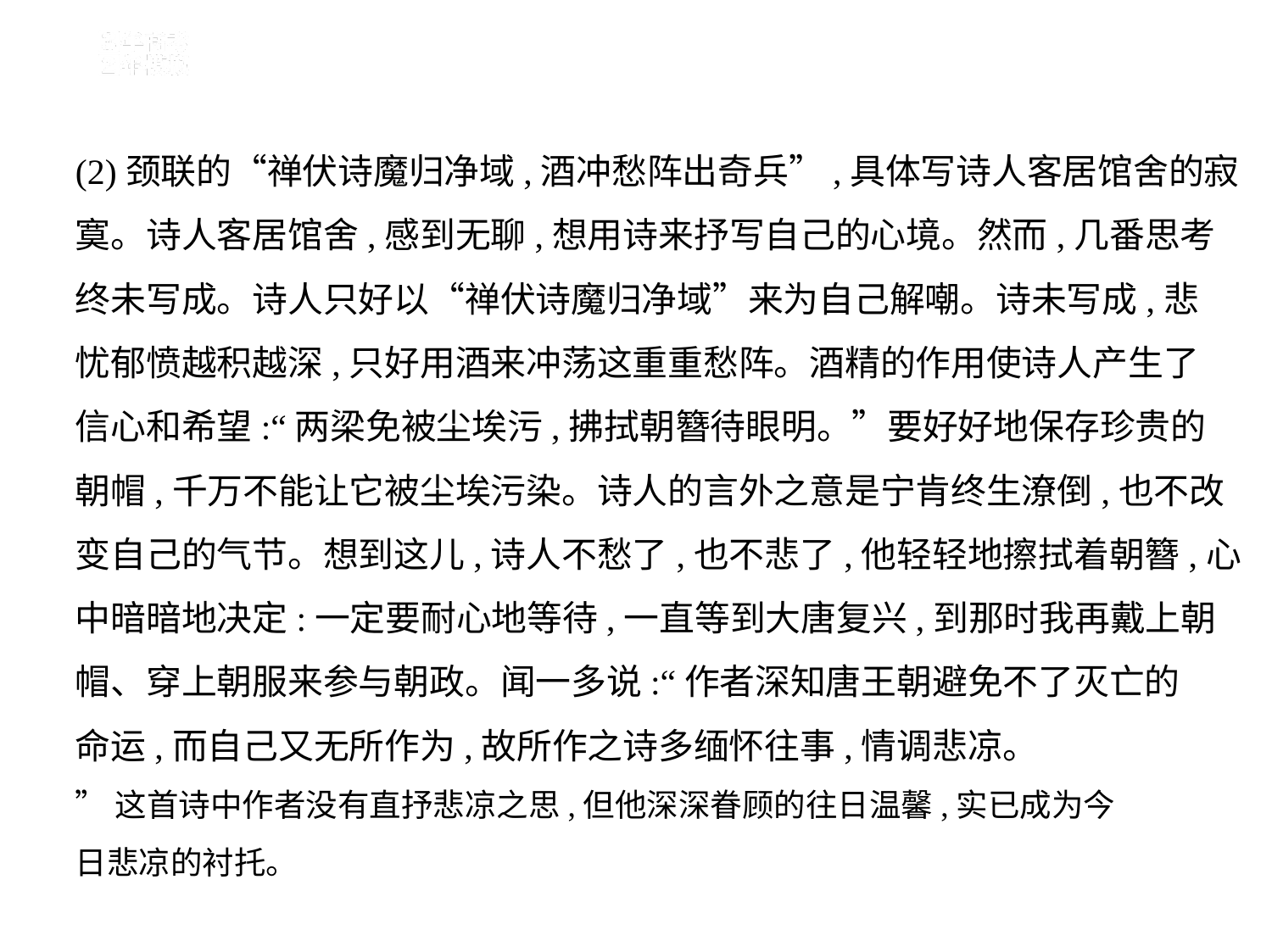

(2)颈联的“禅伏诗魔归净域,酒冲愁阵出奇兵”,具体写诗人客居馆舍的寂
寞。诗人客居馆舍,感到无聊,想用诗来抒写自己的心境。然而,几番思考
终未写成。诗人只好以“禅伏诗魔归净域”来为自己解嘲。诗未写成,悲
忧郁愤越积越深,只好用酒来冲荡这重重愁阵。酒精的作用使诗人产生了
信心和希望:“两梁免被尘埃污,拂拭朝簪待眼明。”要好好地保存珍贵的
朝帽,千万不能让它被尘埃污染。诗人的言外之意是宁肯终生潦倒,也不改
变自己的气节。想到这儿,诗人不愁了,也不悲了,他轻轻地擦拭着朝簪,心
中暗暗地决定:一定要耐心地等待,一直等到大唐复兴,到那时我再戴上朝
帽、穿上朝服来参与朝政。闻一多说:“作者深知唐王朝避免不了灭亡的
命运,而自己又无所作为,故所作之诗多缅怀往事,情调悲凉。
”这首诗中作者没有直抒悲凉之思,但他深深眷顾的往日温馨,实已成为今
日悲凉的衬托。